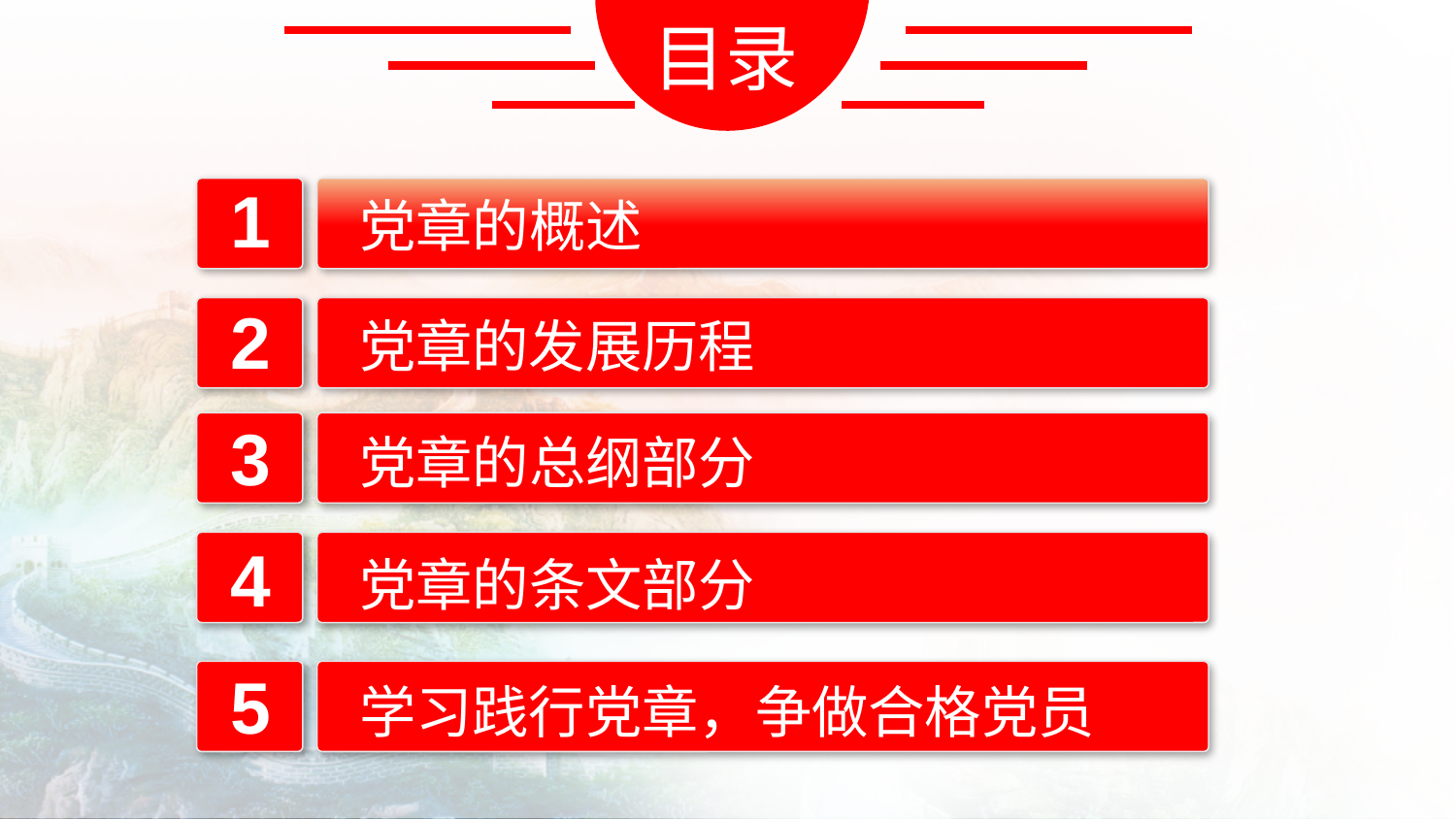

目录
1

党章的概述
2

党章的发展历程
3

党章的总纲部分
4

党章的条文部分
5

学习践行党章，争做合格党员